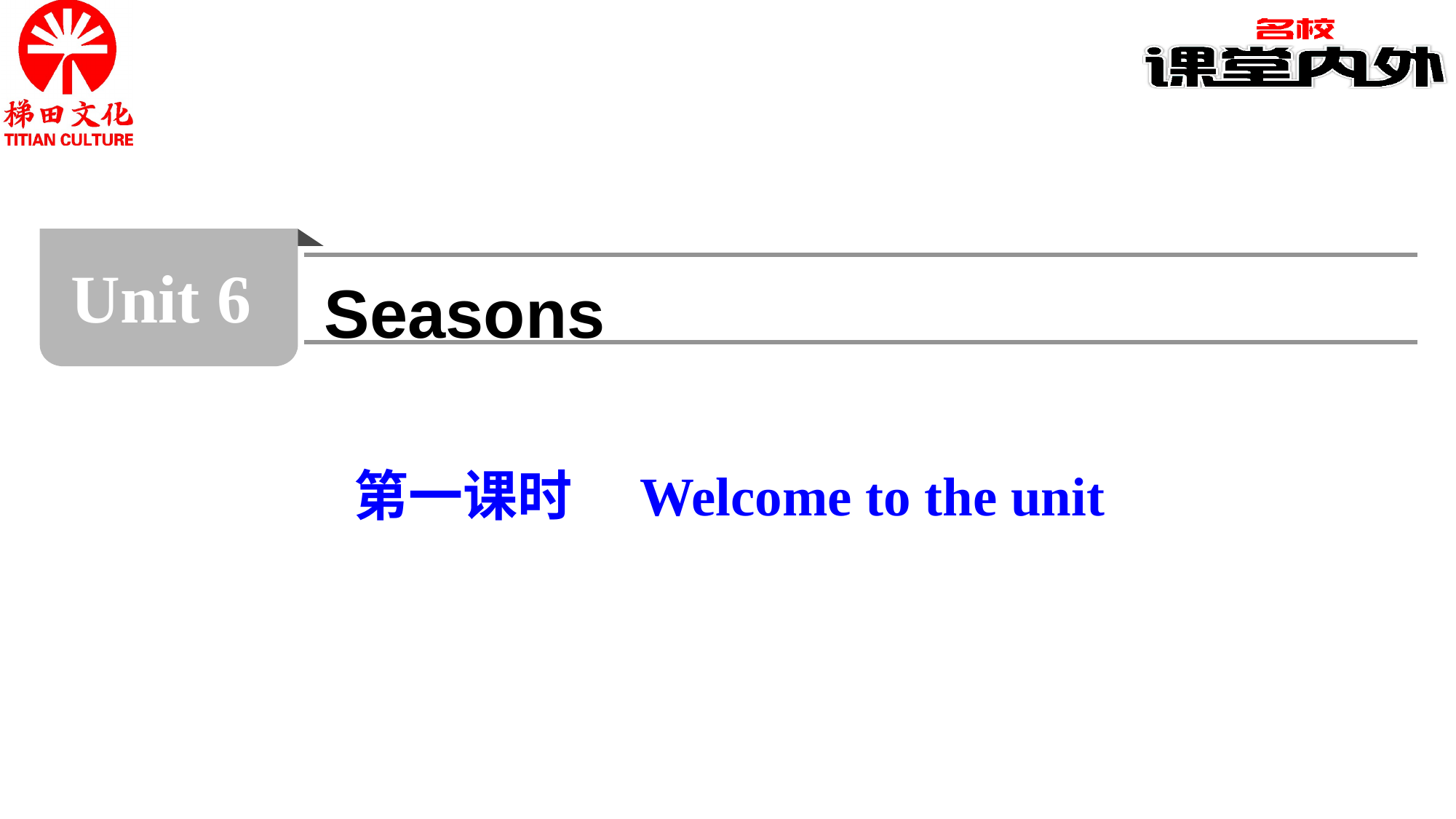

Unit 6
Seasons
第一课时　Welcome to the unit